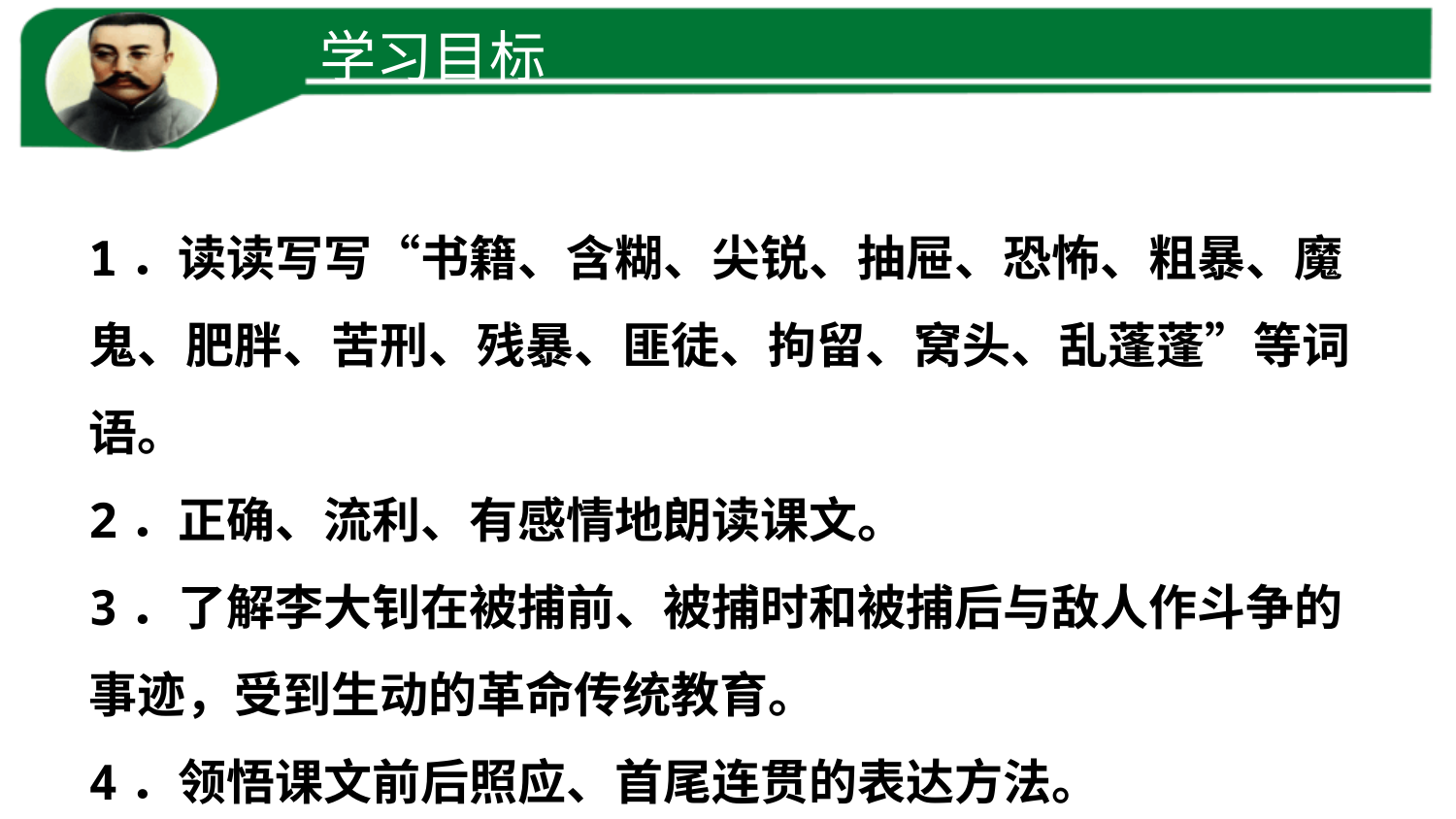

学习目标
1．读读写写“书籍、含糊、尖锐、抽屉、恐怖、粗暴、魔鬼、肥胖、苦刑、残暴、匪徒、拘留、窝头、乱蓬蓬”等词语。
2．正确、流利、有感情地朗读课文。
3．了解李大钊在被捕前、被捕时和被捕后与敌人作斗争的事迹，受到生动的革命传统教育。
4．领悟课文前后照应、首尾连贯的表达方法。